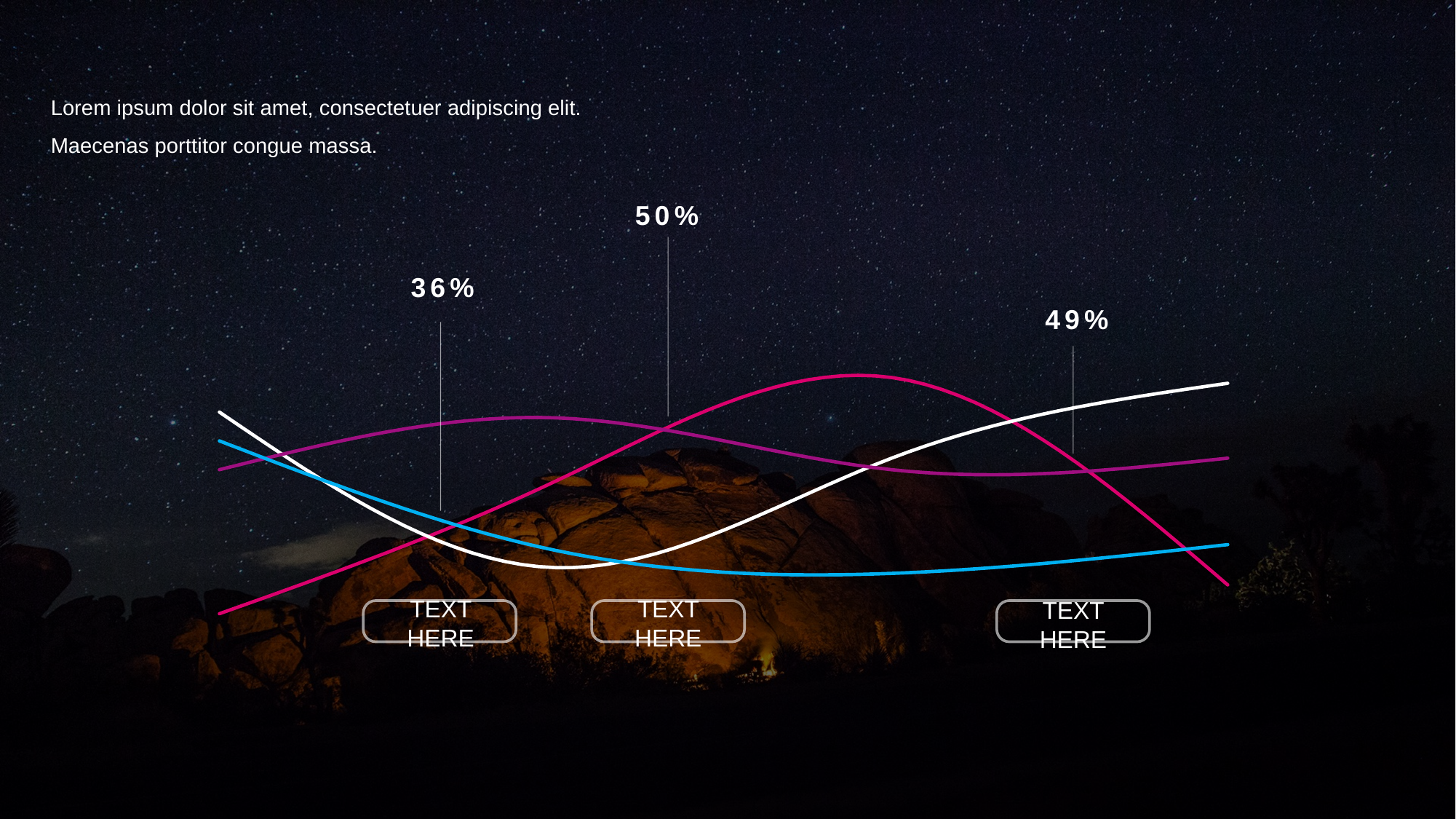

Lorem ipsum dolor sit amet, consectetuer adipiscing elit. Maecenas porttitor congue massa.
50%
36%
49%

### Chart

| Category | 系列 1 | 系列 2 | 系列 3 | 系列4 |
|---|---|---|---|---|
| 类别 1 | 0.25 | 0.6 | 0.5 | 0.55 |
| 类别 2 | 0.48 | 0.33 | 0.59 | 0.36 |
| 类别 3 | 0.66 | 0.52 | 0.5 | 0.32 |
| 类别 4 | 0.3 | 0.65 | 0.52 | 0.37 |
TEXT HERE
TEXT HERE
TEXT HERE